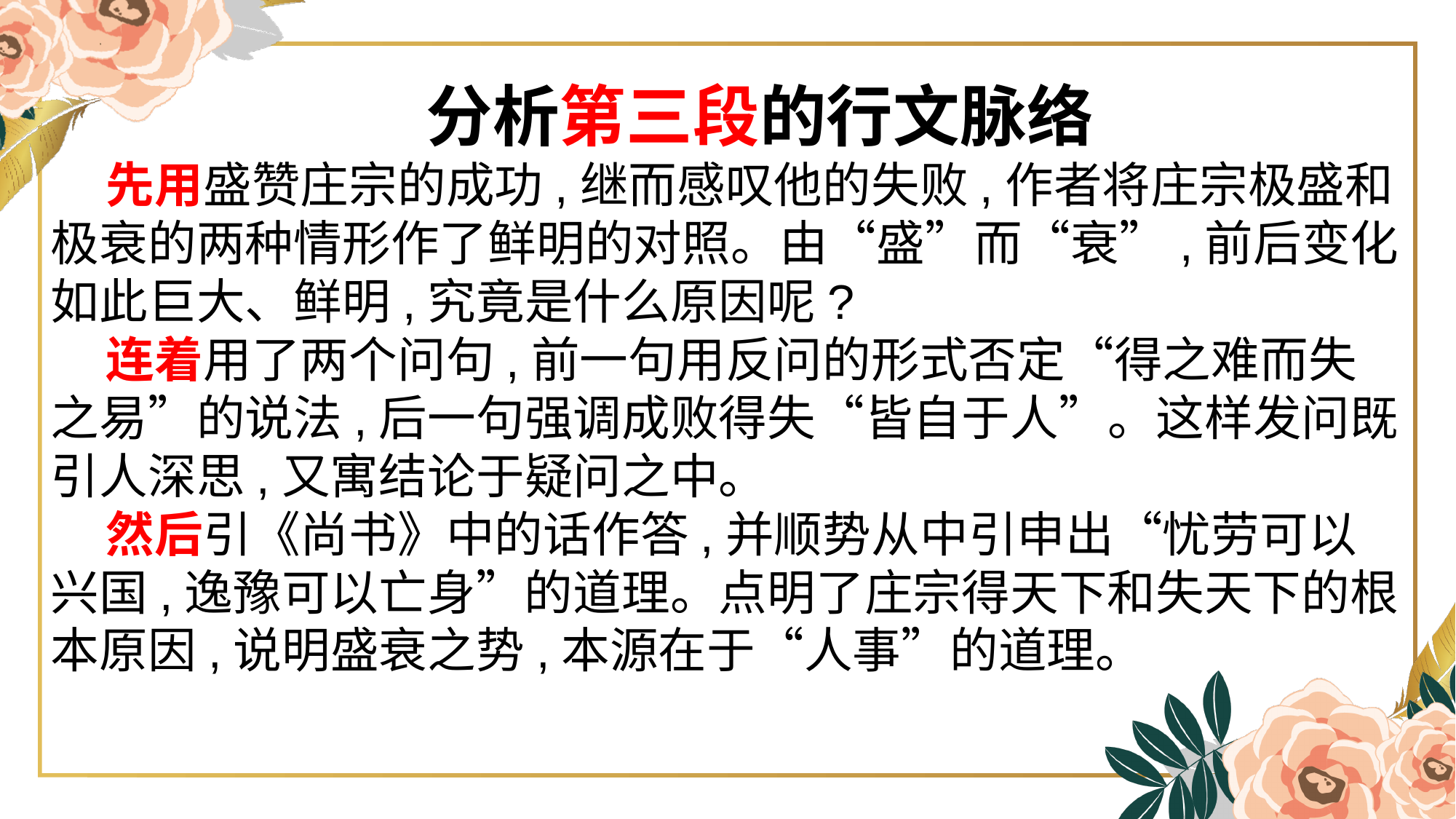

分析第三段的行文脉络
    先用盛赞庄宗的成功,继而感叹他的失败,作者将庄宗极盛和极衰的两种情形作了鲜明的对照。由“盛”而“衰”,前后变化如此巨大、鲜明,究竟是什么原因呢?
    连着用了两个问句,前一句用反问的形式否定“得之难而失之易”的说法,后一句强调成败得失“皆自于人”。这样发问既引人深思,又寓结论于疑问之中。
    然后引《尚书》中的话作答,并顺势从中引申出“忧劳可以兴国,逸豫可以亡身”的道理。点明了庄宗得天下和失天下的根本原因,说明盛衰之势,本源在于“人事”的道理。

.